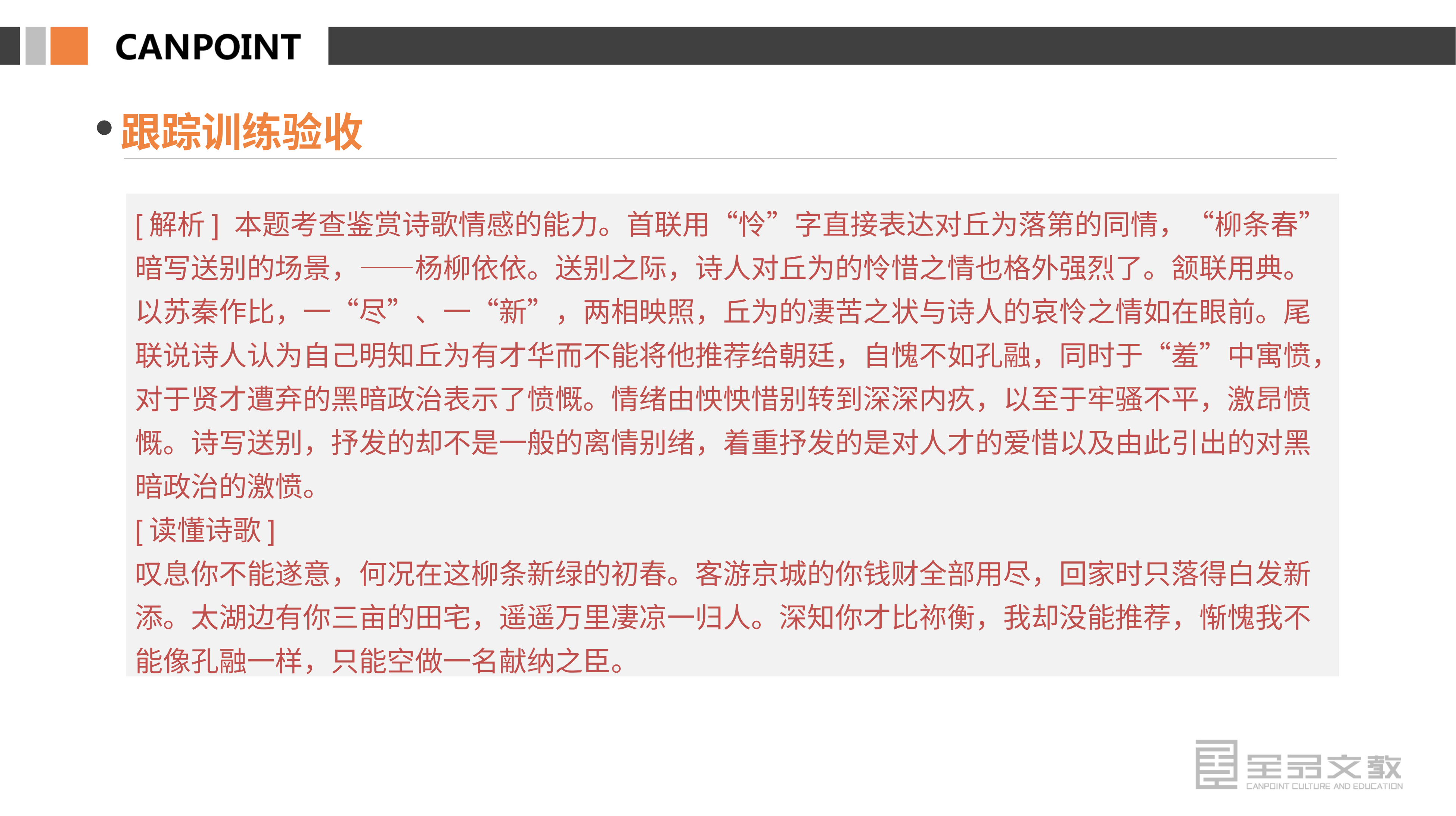

跟踪训练验收

[解析] 本题考查鉴赏诗歌情感的能力。首联用“怜”字直接表达对丘为落第的同情，“柳条春”暗写送别的场景，——杨柳依依。送别之际，诗人对丘为的怜惜之情也格外强烈了。颔联用典。以苏秦作比，一“尽”、一“新”，两相映照，丘为的凄苦之状与诗人的哀怜之情如在眼前。尾联说诗人认为自己明知丘为有才华而不能将他推荐给朝廷，自愧不如孔融，同时于“羞”中寓愤，对于贤才遭弃的黑暗政治表示了愤慨。情绪由怏怏惜别转到深深内疚，以至于牢骚不平，激昂愤慨。诗写送别，抒发的却不是一般的离情别绪，着重抒发的是对人才的爱惜以及由此引出的对黑暗政治的激愤。
[读懂诗歌]
叹息你不能遂意，何况在这柳条新绿的初春。客游京城的你钱财全部用尽，回家时只落得白发新添。太湖边有你三亩的田宅，遥遥万里凄凉一归人。深知你才比祢衡，我却没能推荐，惭愧我不能像孔融一样，只能空做一名献纳之臣。